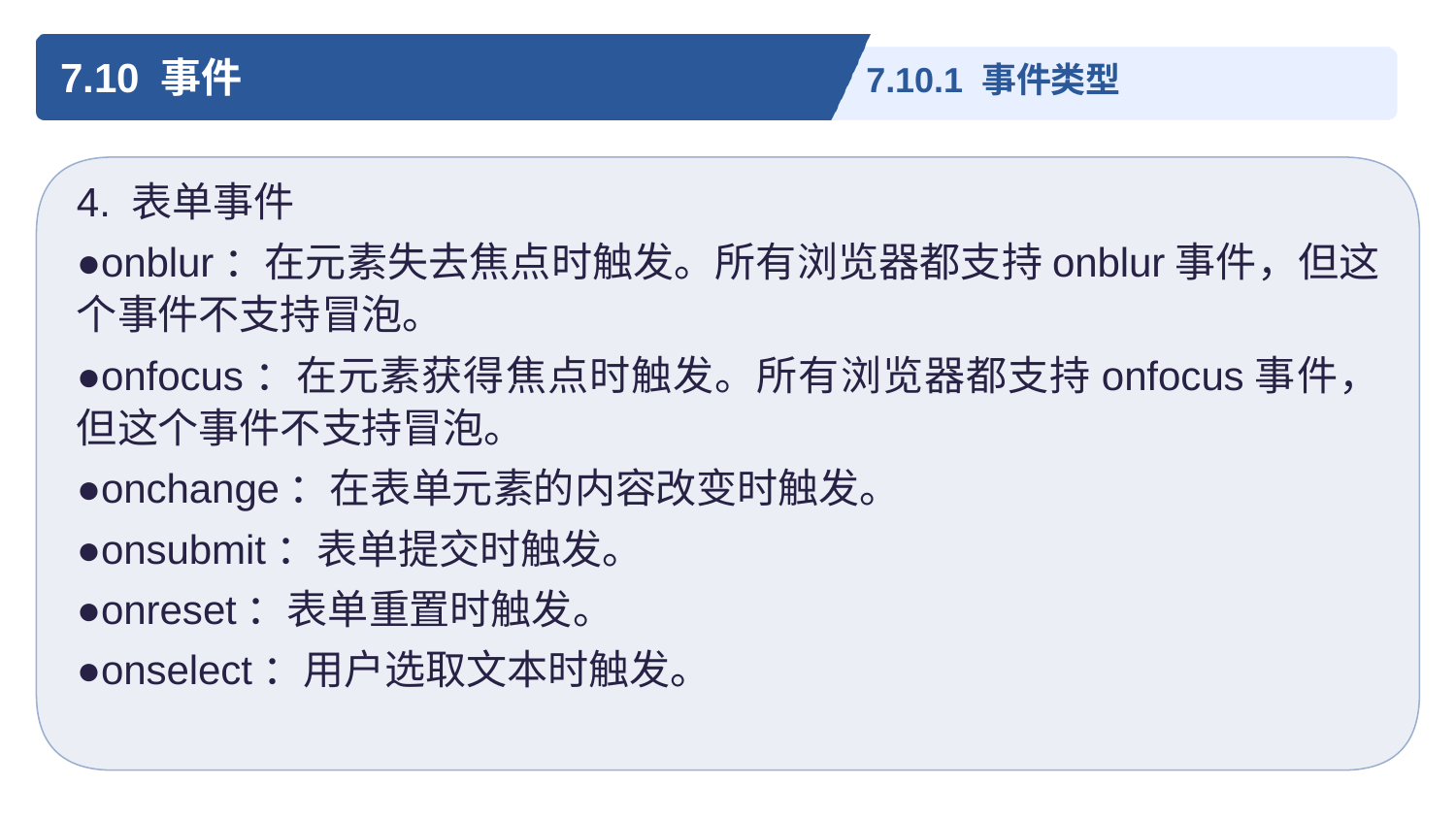

7.10 事件
7.10.1 事件类型

4. 表单事件
●onblur：在元素失去焦点时触发。所有浏览器都支持onblur事件，但这个事件不支持冒泡。
●onfocus：在元素获得焦点时触发。所有浏览器都支持onfocus事件，但这个事件不支持冒泡。
●onchange：在表单元素的内容改变时触发。
●onsubmit：表单提交时触发。
●onreset：表单重置时触发。
●onselect：用户选取文本时触发。